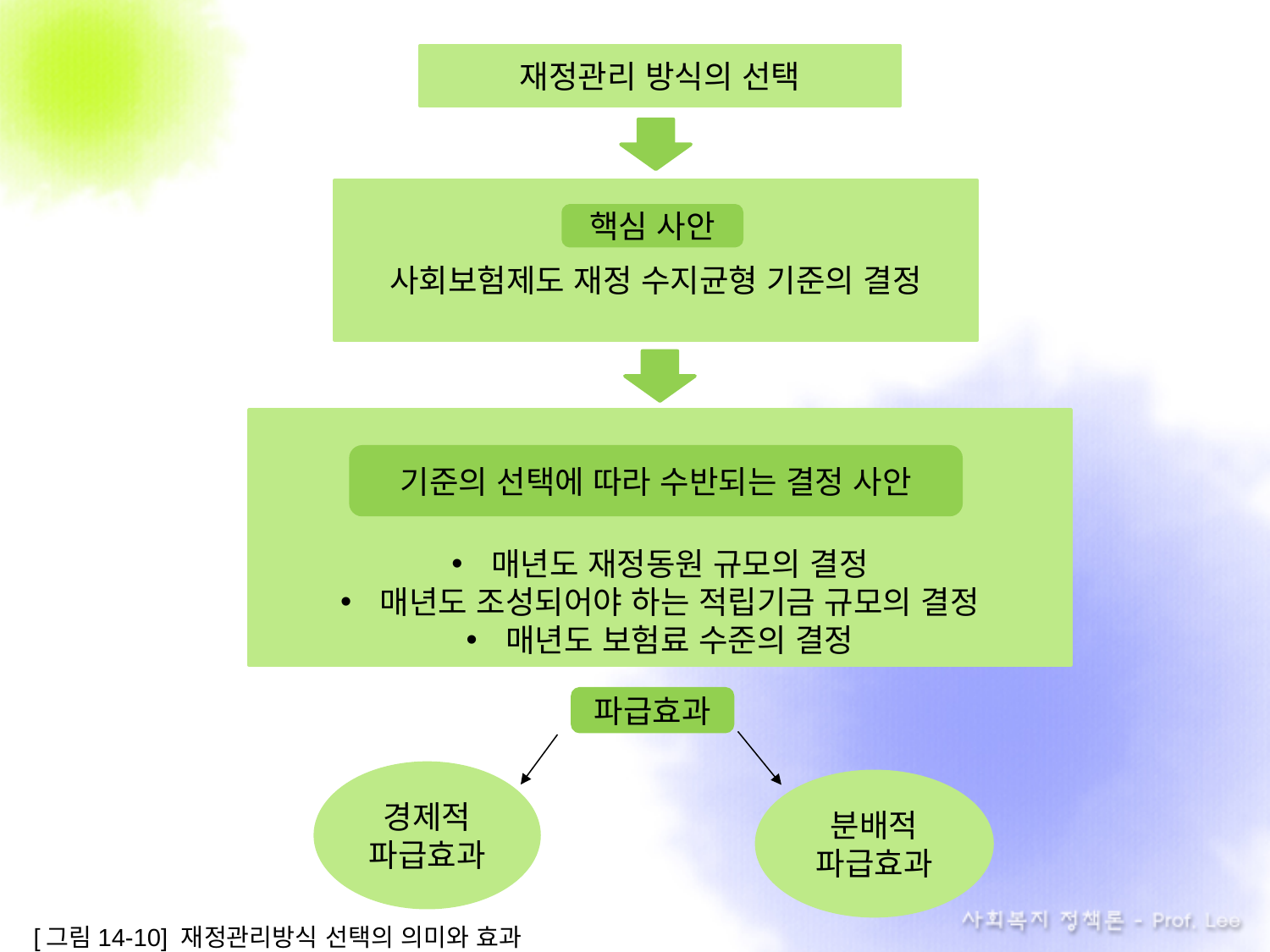

재정관리 방식의 선택

사회보험제도 재정 수지균형 기준의 결정
핵심 사안

매년도 재정동원 규모의 결정
매년도 조성되어야 하는 적립기금 규모의 결정
매년도 보험료 수준의 결정
기준의 선택에 따라 수반되는 결정 사안
파급효과
경제적
파급효과
분배적
파급효과
[그림14-10] 재정관리방식 선택의 의미와 효과